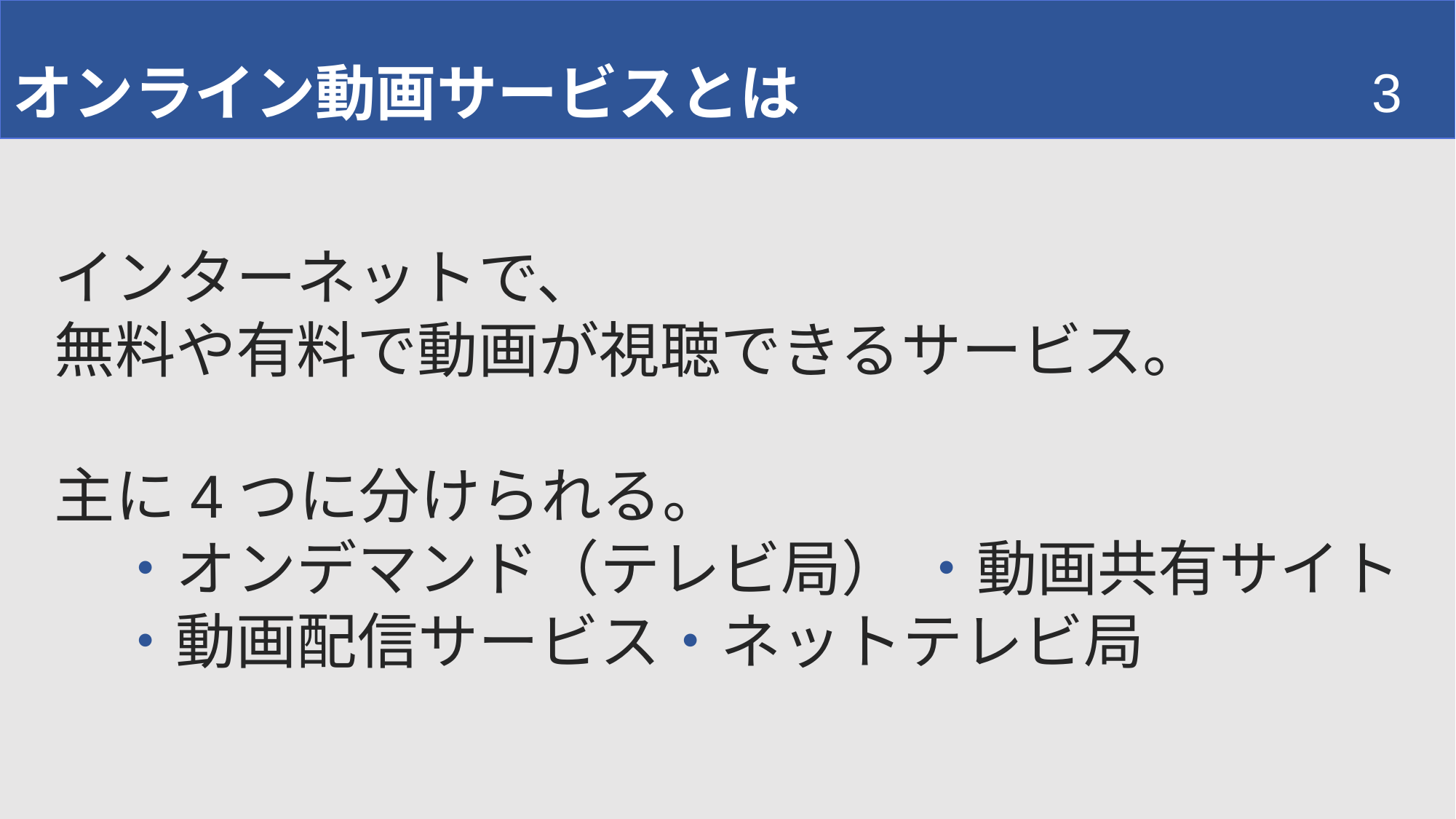

オンライン動画サービスとは
3
インターネットで、
無料や有料で動画が視聴できるサービス。

主に4つに分けられる。
　・オンデマンド（テレビ局） ・動画共有サイト
　・動画配信サービス・ネットテレビ局